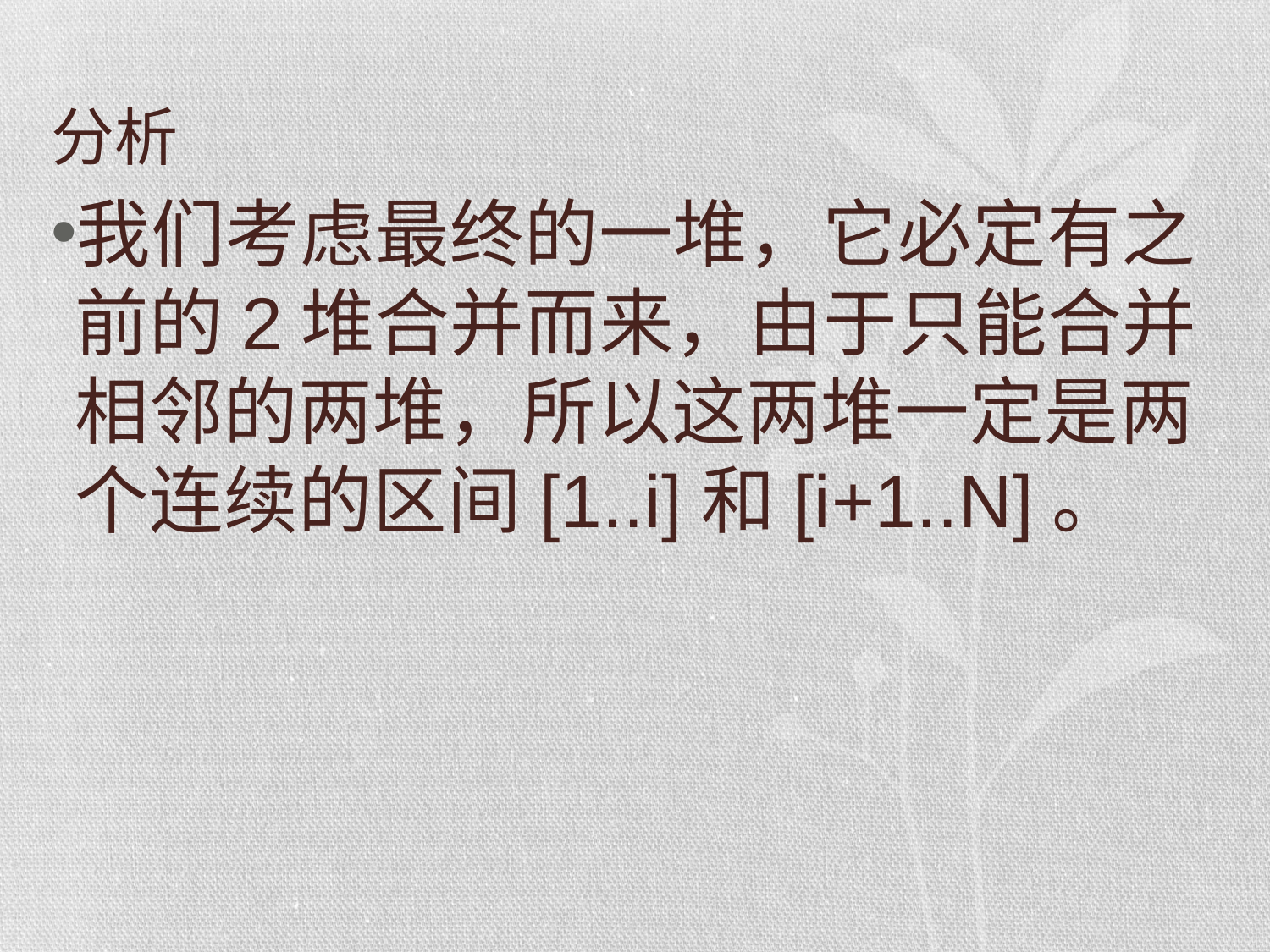

# 分析
我们考虑最终的一堆，它必定有之前的2堆合并而来，由于只能合并相邻的两堆，所以这两堆一定是两个连续的区间[1..i]和[i+1..N]。